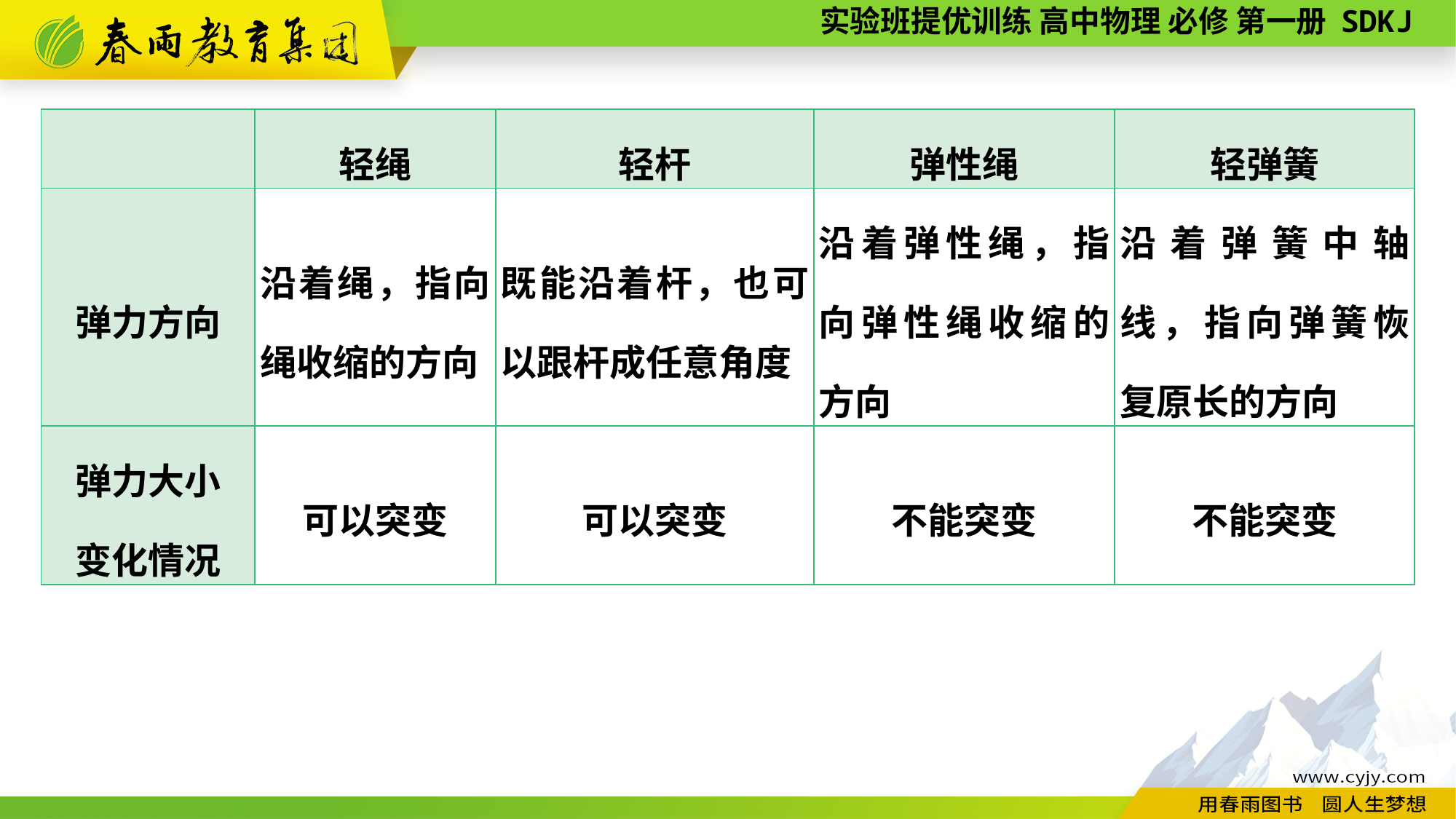

|  | 轻绳 | 轻杆 | 弹性绳 | 轻弹簧 |
| --- | --- | --- | --- | --- |
| 弹力方向 | 沿着绳，指向绳收缩的方向 | 既能沿着杆，也可以跟杆成任意角度 | 沿着弹性绳，指向弹性绳收缩的方向 | 沿着弹簧中轴线，指向弹簧恢复原长的方向 |
| 弹力大小 变化情况 | 可以突变 | 可以突变 | 不能突变 | 不能突变 |